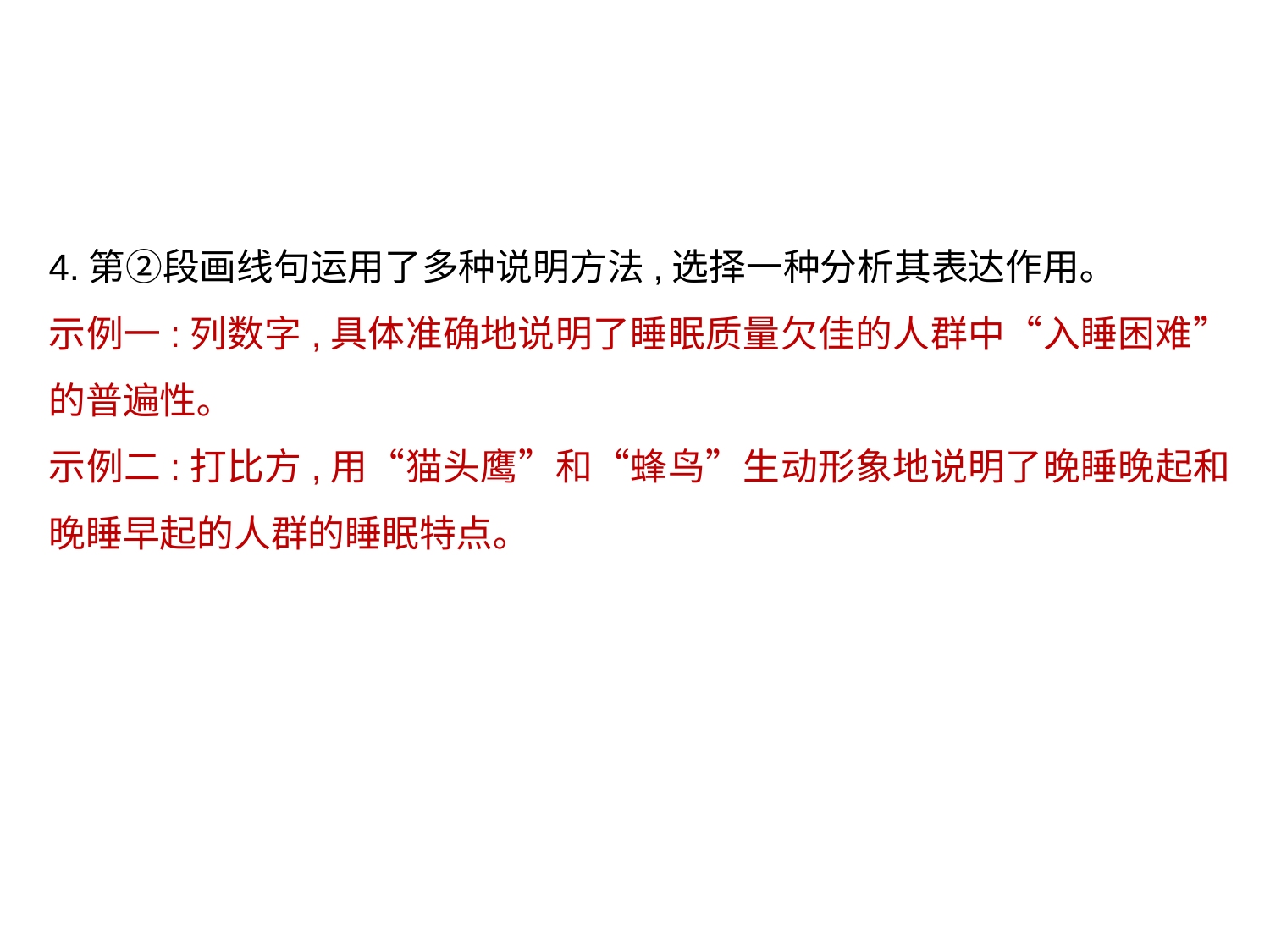

4.第②段画线句运用了多种说明方法,选择一种分析其表达作用｡
示例一:列数字,具体准确地说明了睡眠质量欠佳的人群中“入睡困难”的普遍性｡
示例二:打比方,用“猫头鹰”和“蜂鸟”生动形象地说明了晚睡晚起和晚睡早起的人群的睡眠特点｡